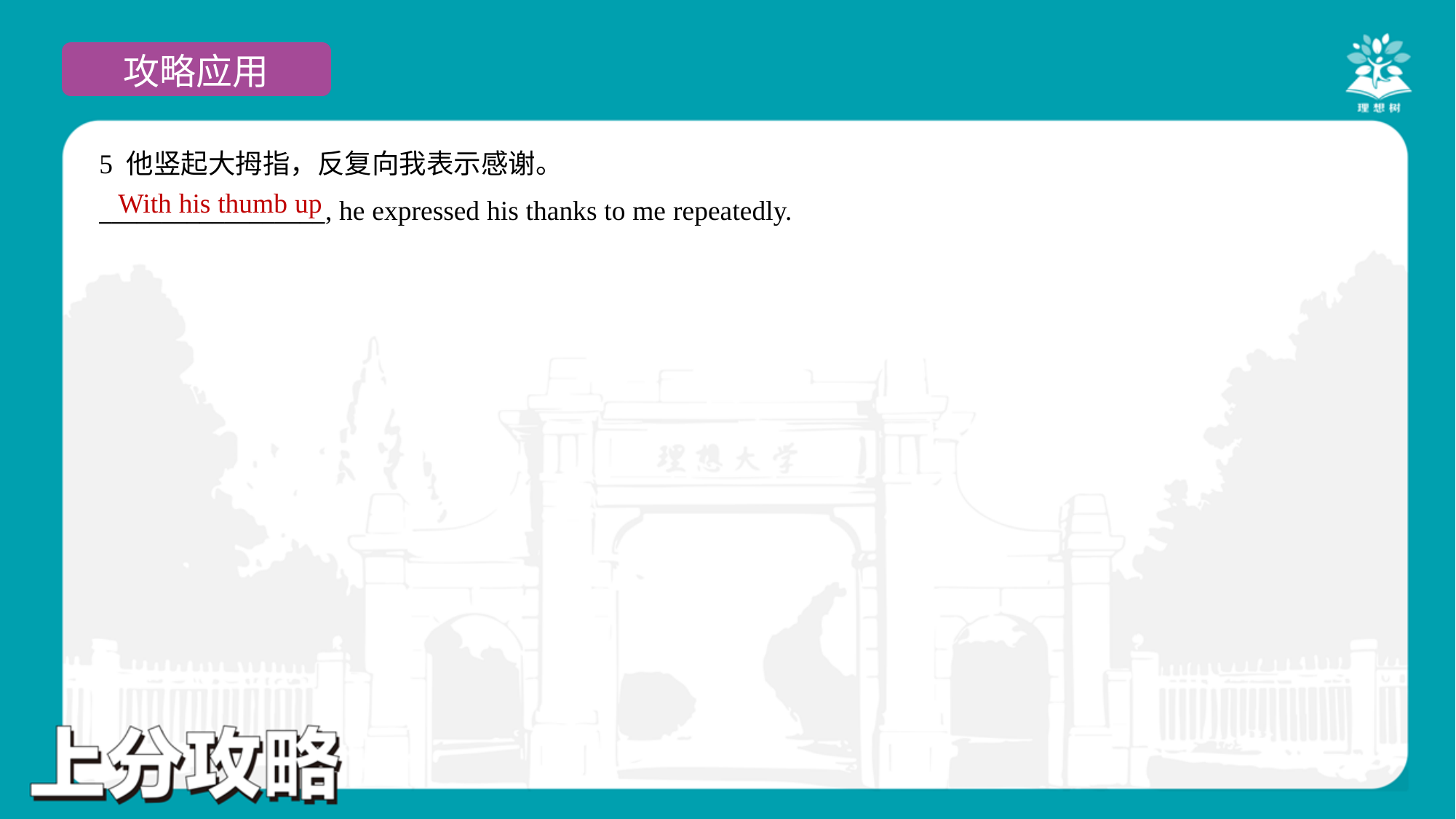

5 他竖起大拇指，反复向我表示感谢。
__________________, he expressed his thanks to me repeatedly.
With his thumb up